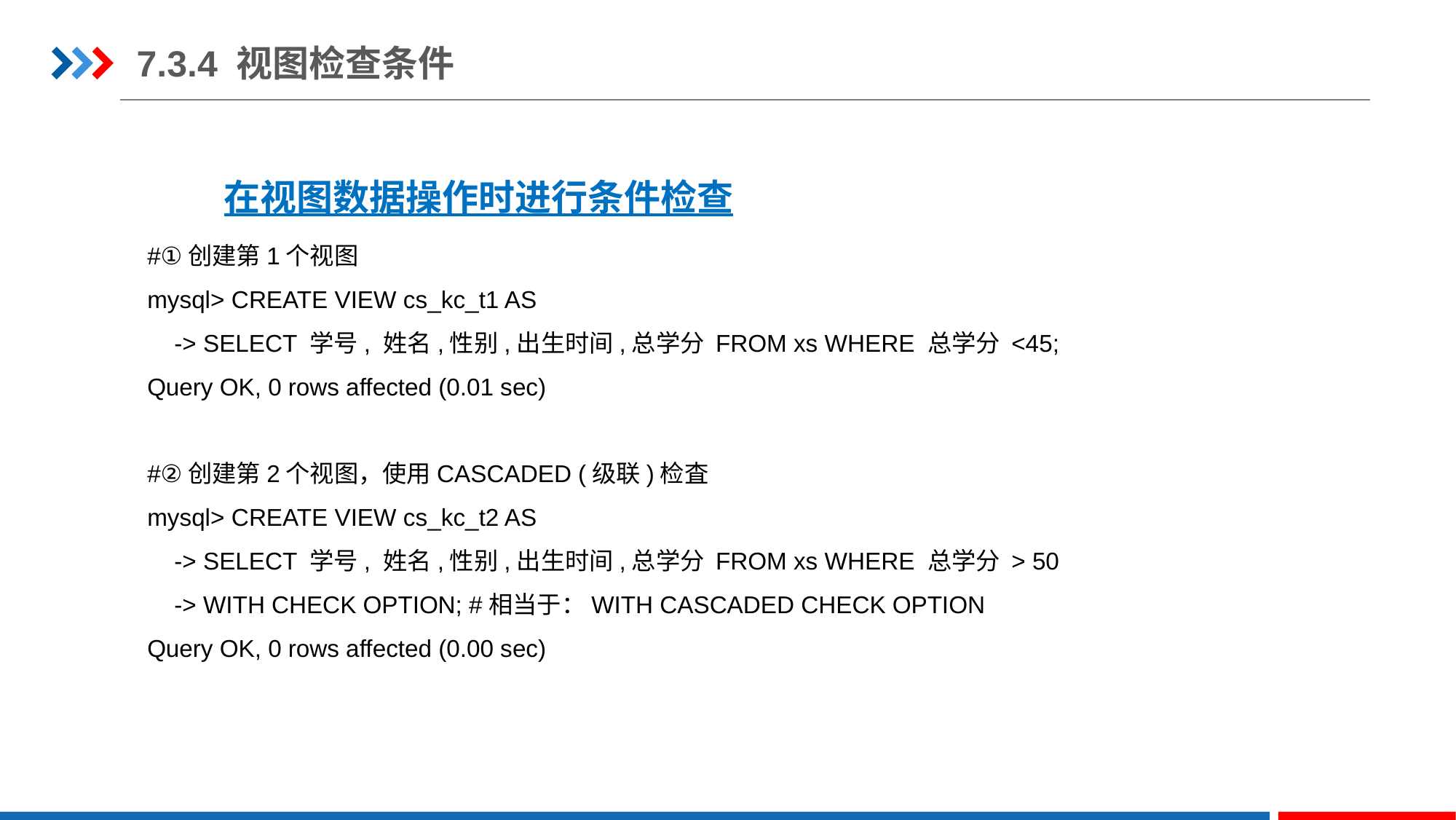

7.3.4 视图检查条件
在视图数据操作时进行条件检查

#①创建第1个视图
mysql> CREATE VIEW cs_kc_t1 AS
    -> SELECT 学号, 姓名,性别,出生时间,总学分 FROM xs WHERE 总学分 <45;
Query OK, 0 rows affected (0.01 sec)

#②创建第2个视图，使用CASCADED (级联)检査
mysql> CREATE VIEW cs_kc_t2 AS
    -> SELECT 学号, 姓名,性别,出生时间,总学分 FROM xs WHERE 总学分 > 50
    -> WITH CHECK OPTION; #相当于：WITH CASCADED CHECK OPTION
Query OK, 0 rows affected (0.00 sec)